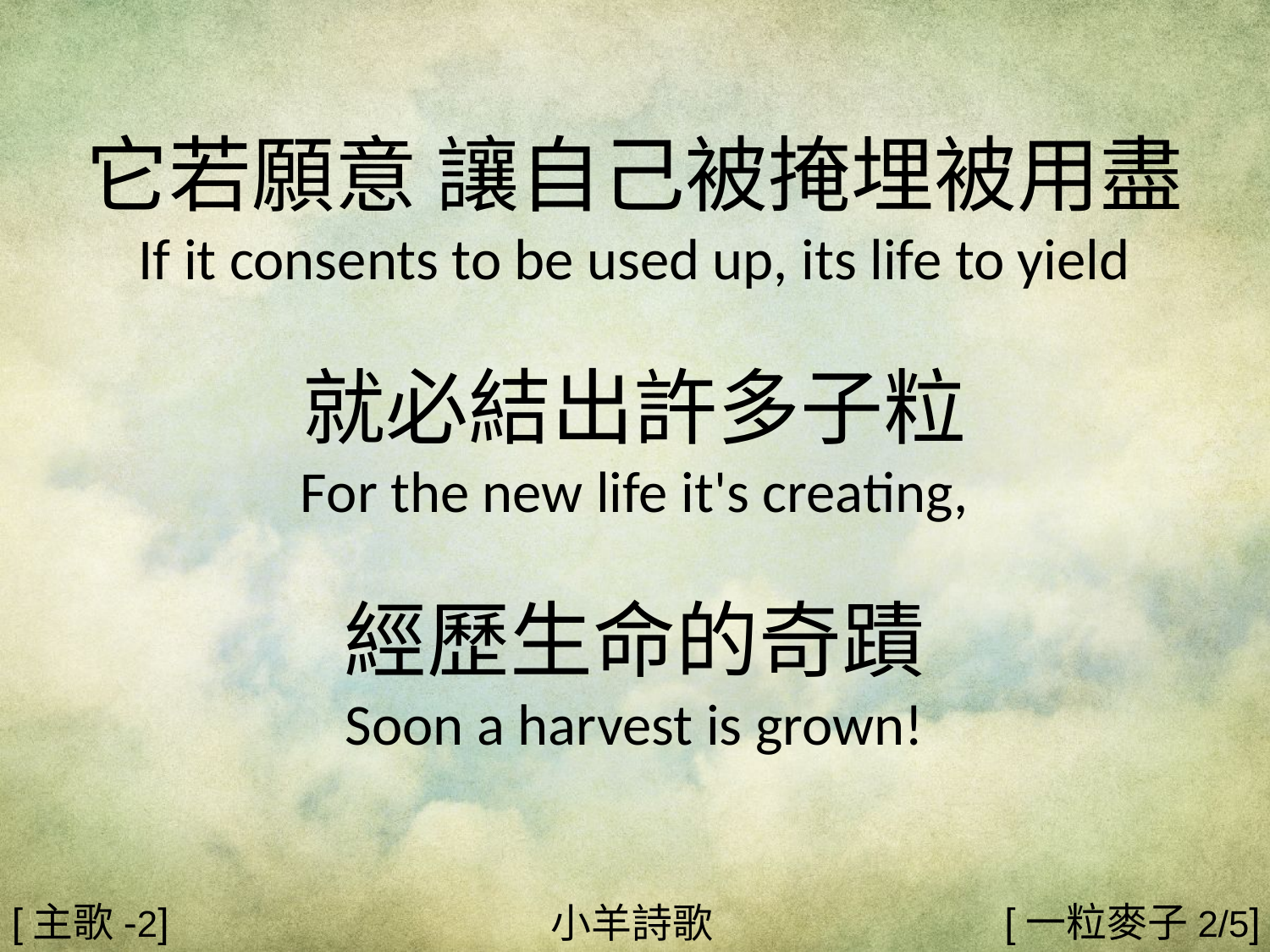

它若願意 讓自己被掩埋被用盡
If it consents to be used up, its life to yield

就必結出許多子粒
For the new life it's creating,

經歷生命的奇蹟
Soon a harvest is grown!
#

[主歌-2]
[一粒麥子2/5]
小羊詩歌